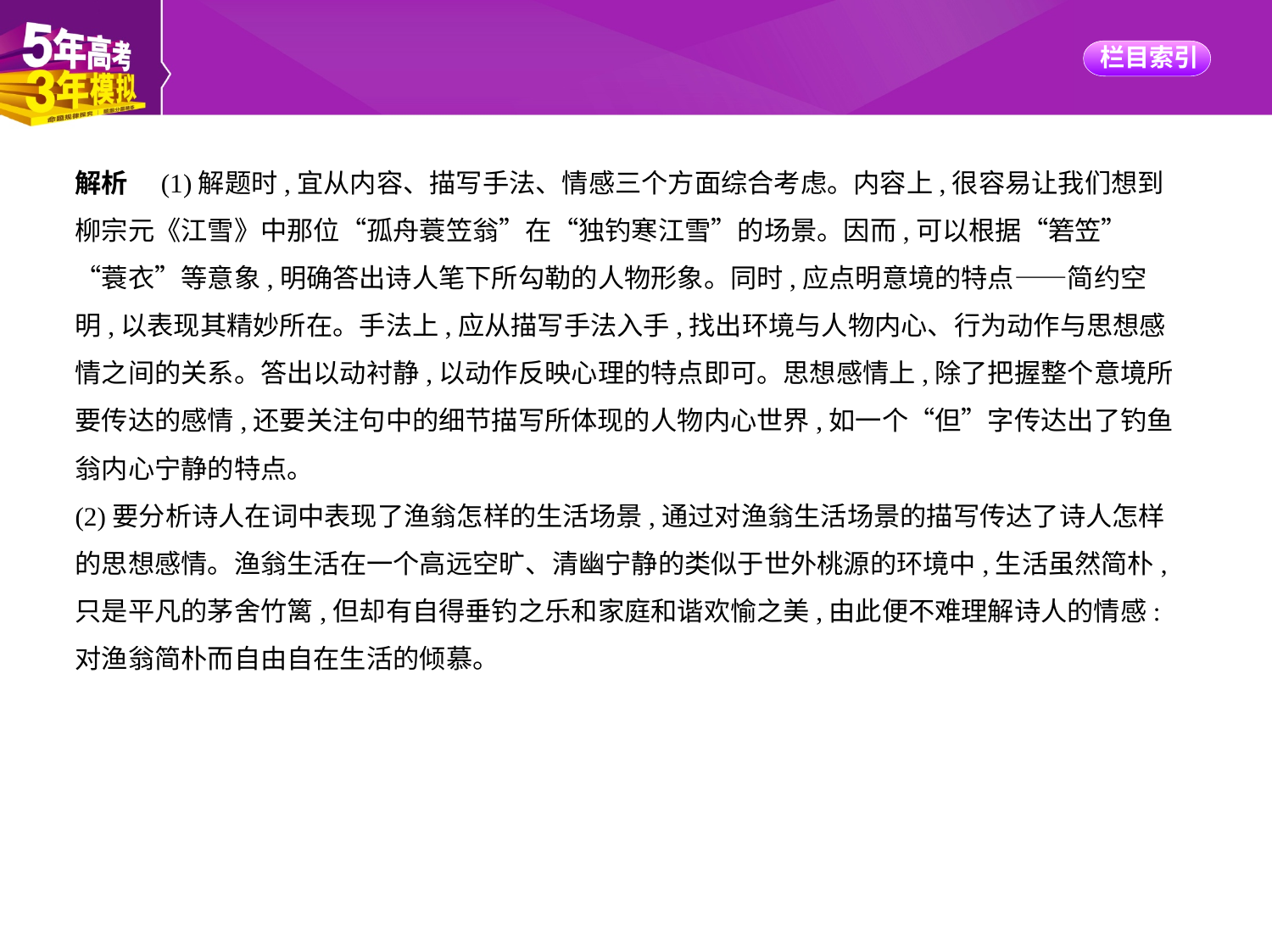

解析　(1)解题时,宜从内容、描写手法、情感三个方面综合考虑。内容上,很容易让我们想到
柳宗元《江雪》中那位“孤舟蓑笠翁”在“独钓寒江雪”的场景。因而,可以根据“箬笠”
“蓑衣”等意象,明确答出诗人笔下所勾勒的人物形象。同时,应点明意境的特点——简约空
明,以表现其精妙所在。手法上,应从描写手法入手,找出环境与人物内心、行为动作与思想感
情之间的关系。答出以动衬静,以动作反映心理的特点即可。思想感情上,除了把握整个意境所
要传达的感情,还要关注句中的细节描写所体现的人物内心世界,如一个“但”字传达出了钓鱼
翁内心宁静的特点。
(2)要分析诗人在词中表现了渔翁怎样的生活场景,通过对渔翁生活场景的描写传达了诗人怎样
的思想感情。渔翁生活在一个高远空旷、清幽宁静的类似于世外桃源的环境中,生活虽然简朴,
只是平凡的茅舍竹篱,但却有自得垂钓之乐和家庭和谐欢愉之美,由此便不难理解诗人的情感:
对渔翁简朴而自由自在生活的倾慕。